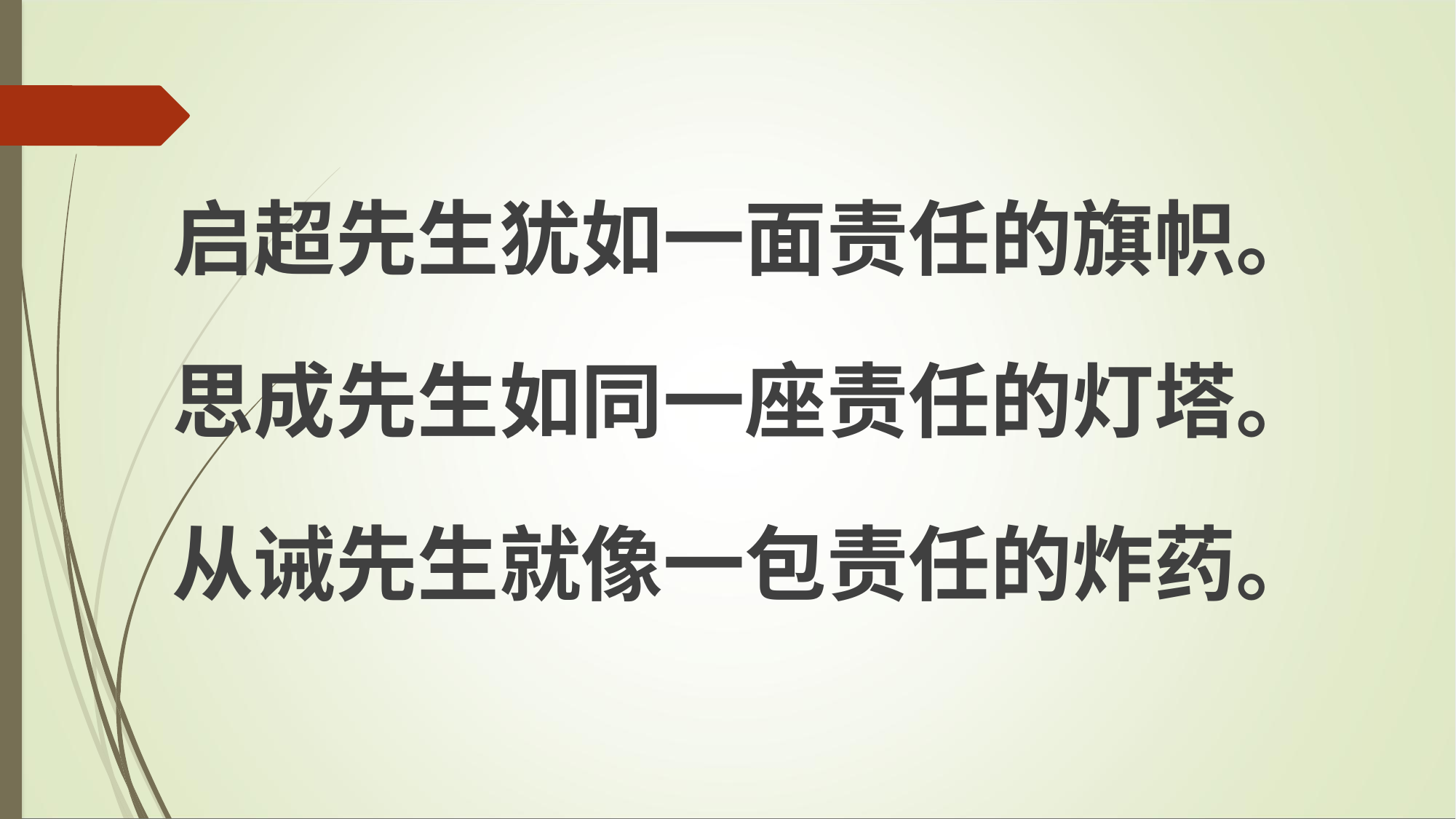

启超先生犹如一面责任的旗帜。
思成先生如同一座责任的灯塔。
从诫先生就像一包责任的炸药。